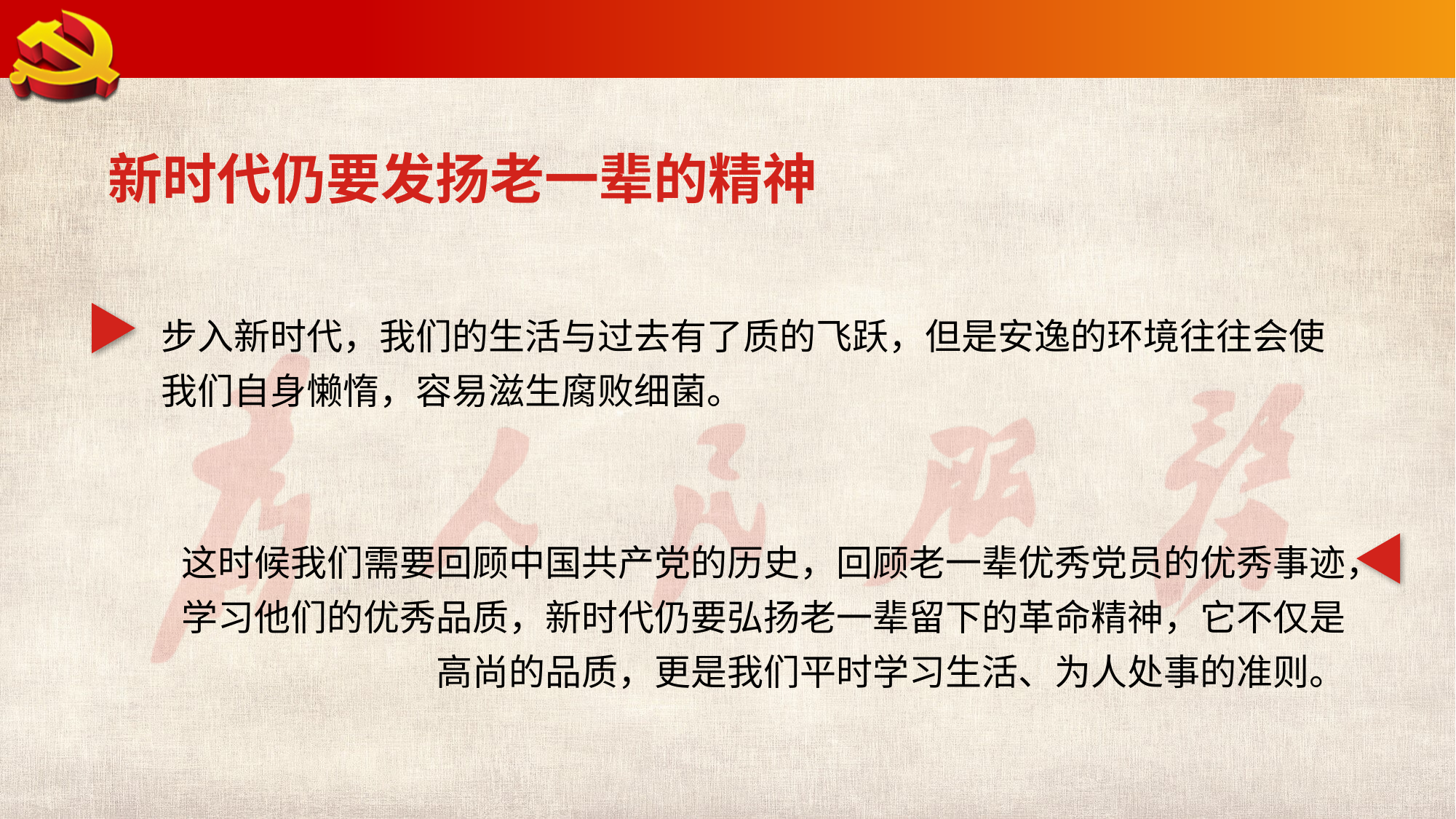

新时代仍要发扬老一辈的精神
步入新时代，我们的生活与过去有了质的飞跃，但是安逸的环境往往会使我们自身懒惰，容易滋生腐败细菌。

这时候我们需要回顾中国共产党的历史，回顾老一辈优秀党员的优秀事迹，学习他们的优秀品质，新时代仍要弘扬老一辈留下的革命精神，它不仅是高尚的品质，更是我们平时学习生活、为人处事的准则。